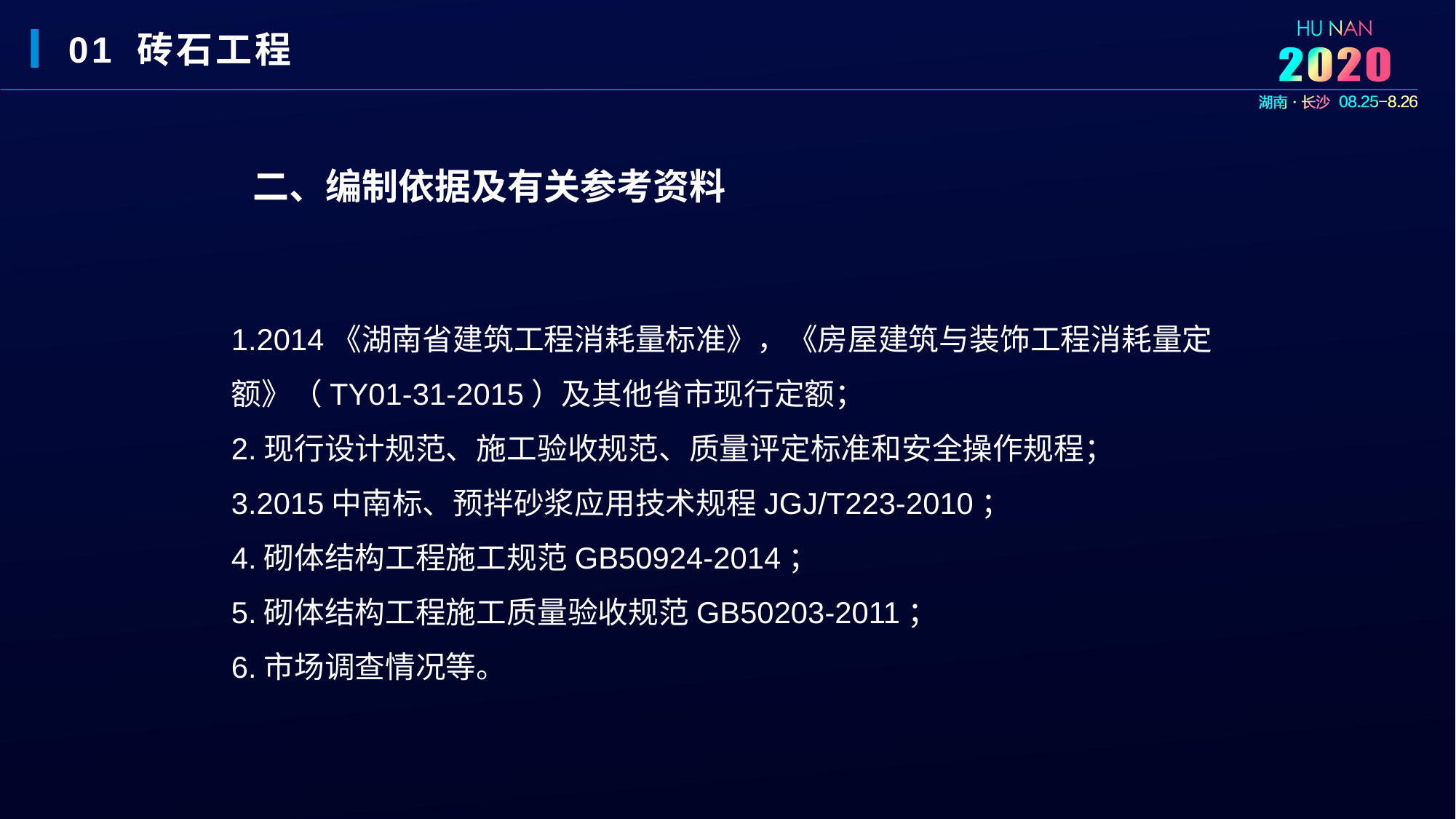

01 砖石工程
二、编制依据及有关参考资料
1.2014《湖南省建筑工程消耗量标准》，《房屋建筑与装饰工程消耗量定额》（TY01-31-2015）及其他省市现行定额；
2.现行设计规范、施工验收规范、质量评定标准和安全操作规程；
3.2015中南标、预拌砂浆应用技术规程JGJ/T223-2010；
4.砌体结构工程施工规范GB50924-2014；
5.砌体结构工程施工质量验收规范GB50203-2011；
6.市场调查情况等。